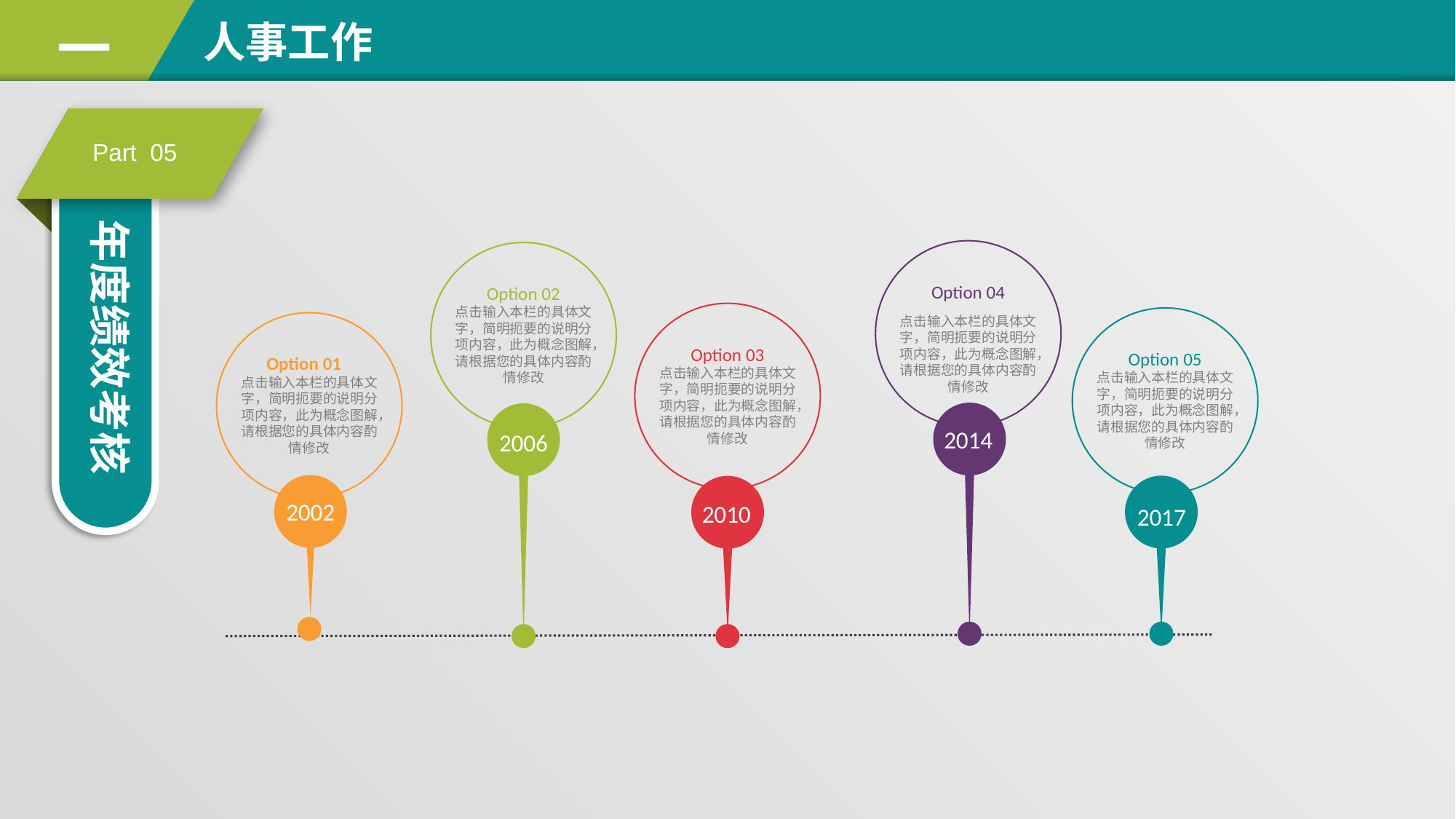

一
# 人事工作

Part  05

年度绩效考核

Option 04
点击输入本栏的具体文字，简明扼要的说明分项内容，此为概念图解，请根据您的具体内容酌情修改

Option 02
点击输入本栏的具体文字，简明扼要的说明分项内容，此为概念图解，请根据您的具体内容酌情修改

Option 03
点击输入本栏的具体文字，简明扼要的说明分项内容，此为概念图解，请根据您的具体内容酌情修改

Option 05
点击输入本栏的具体文字，简明扼要的说明分项内容，此为概念图解，请根据您的具体内容酌情修改

Option 01
点击输入本栏的具体文字，简明扼要的说明分项内容，此为概念图解，请根据您的具体内容酌情修改

2014
2006

2002
2010
2017